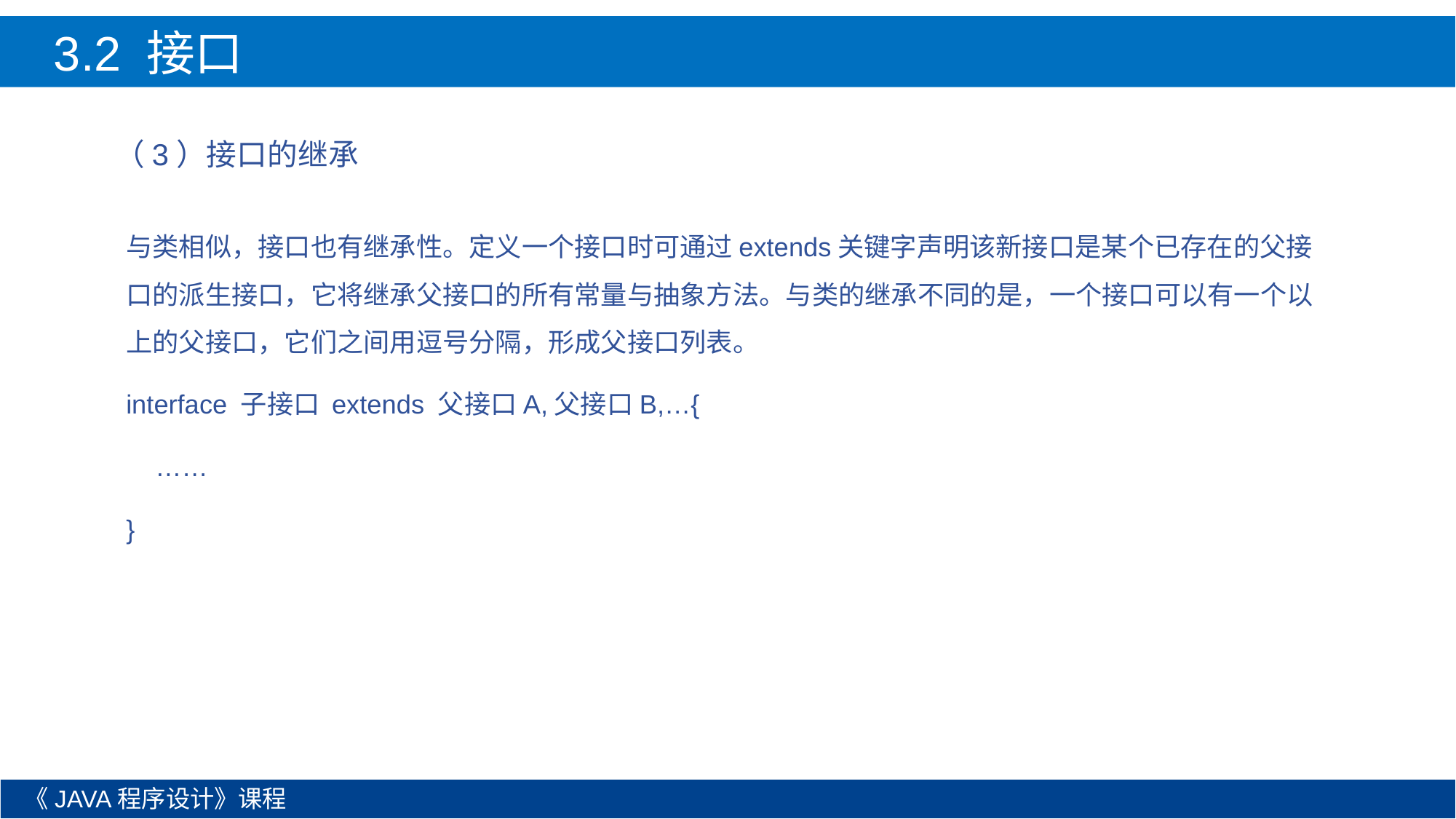

3.2 接口
（3）接口的继承
与类相似，接口也有继承性。定义一个接口时可通过extends关键字声明该新接口是某个已存在的父接口的派生接口，它将继承父接口的所有常量与抽象方法。与类的继承不同的是，一个接口可以有一个以上的父接口，它们之间用逗号分隔，形成父接口列表。
interface 子接口 extends 父接口A,父接口B,…{
    ……
}
《JAVA程序设计》课程